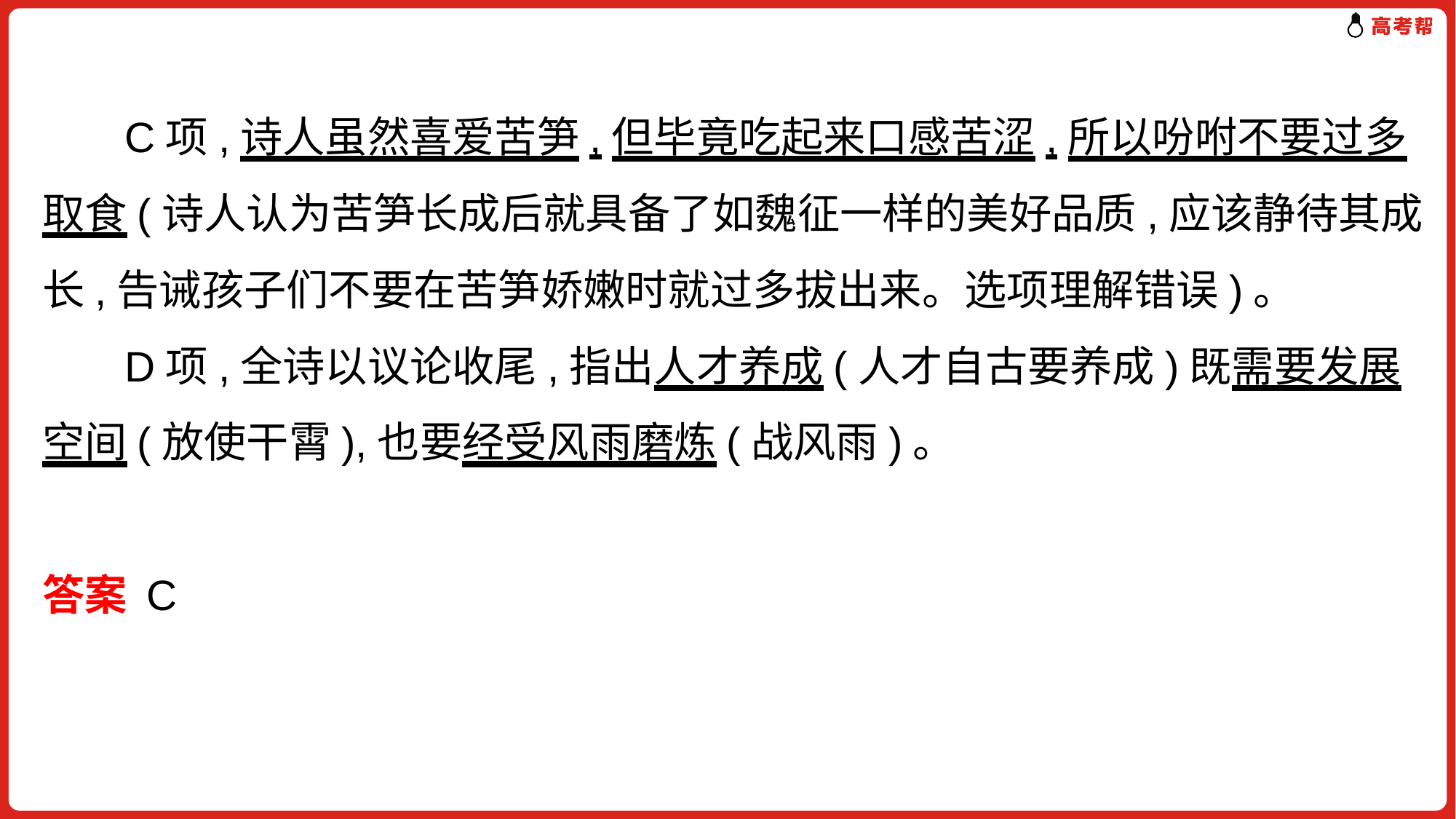

C项,诗人虽然喜爱苦笋,但毕竟吃起来口感苦涩,所以吩咐不要过多取食(诗人认为苦笋长成后就具备了如魏征一样的美好品质,应该静待其成长,告诫孩子们不要在苦笋娇嫩时就过多拔出来。选项理解错误)。
       D项,全诗以议论收尾,指出人才养成(人才自古要养成)既需要发展空间(放使干霄),也要经受风雨磨炼(战风雨)。

答案 C